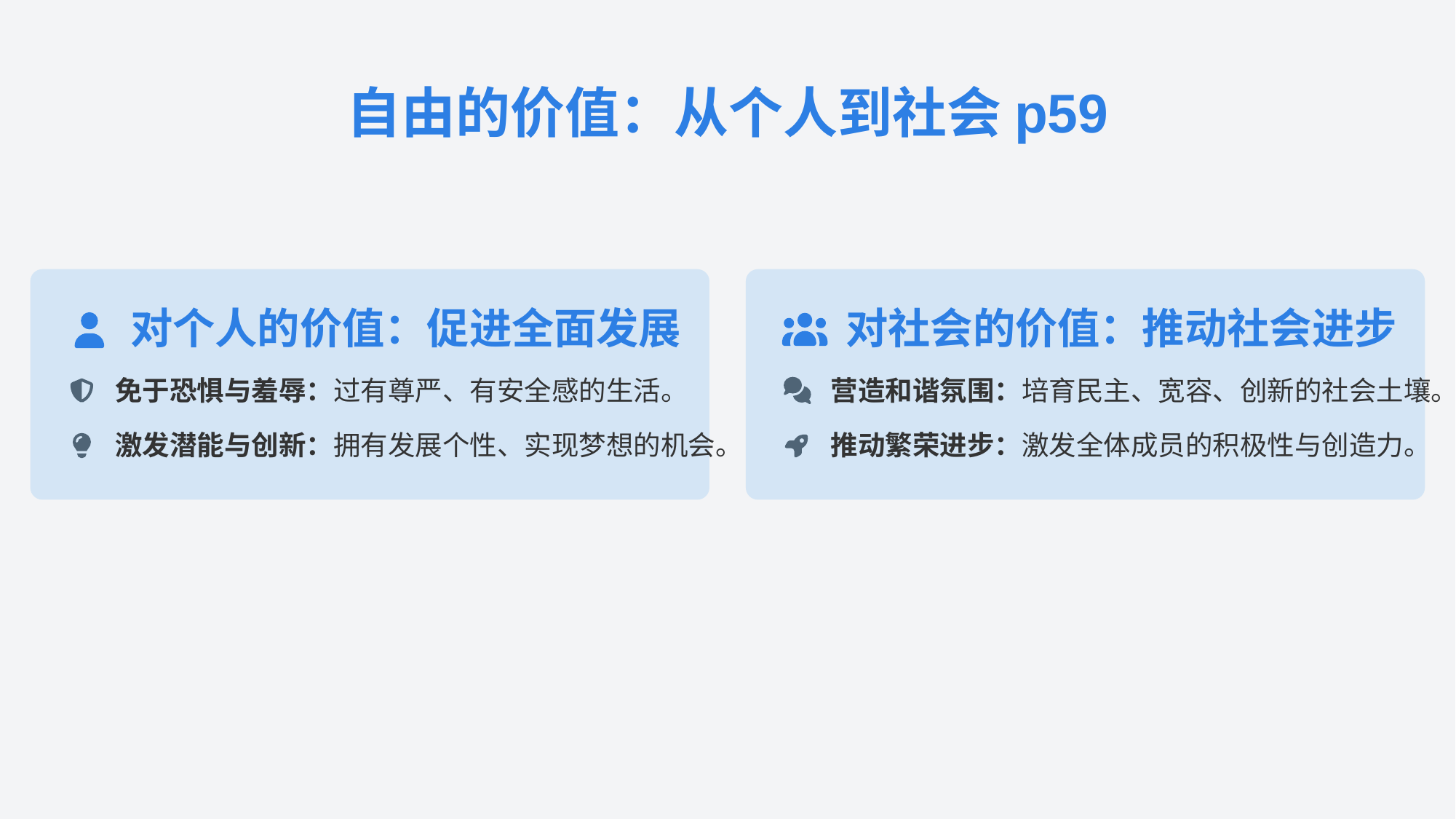

自由的价值：从个人到社会p59

对个人的价值：促进全面发展
对社会的价值：推动社会进步

免于恐惧与羞辱：过有尊严、有安全感的生活。
营造和谐氛围：培育民主、宽容、创新的社会土壤。

激发潜能与创新：拥有发展个性、实现梦想的机会。
推动繁荣进步：激发全体成员的积极性与创造力。